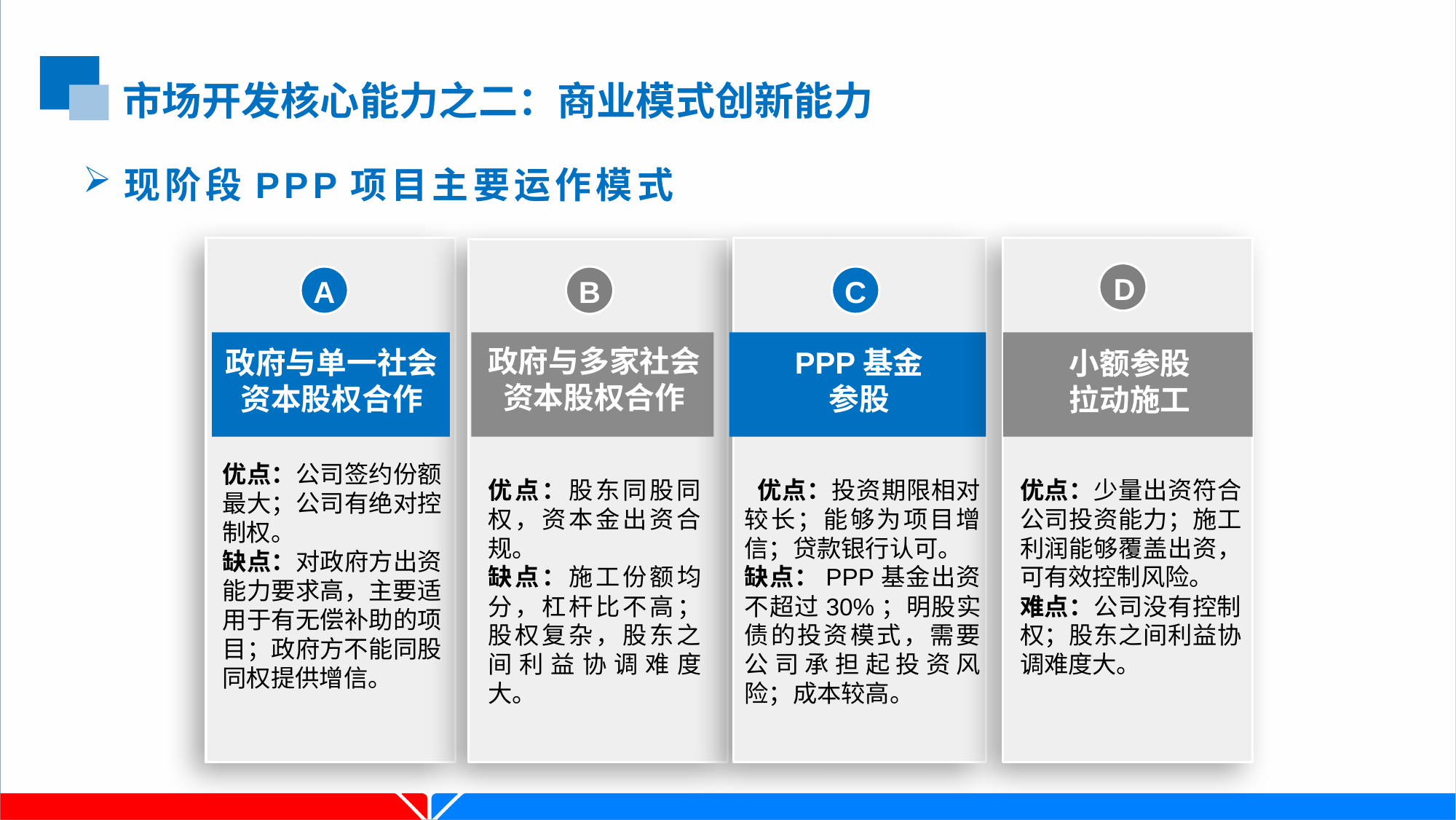

市场开发核心能力之二：商业模式创新能力

现阶段PPP项目主要运作模式

D

A
B
C

政府与多家社会
资本股权合作
政府与单一社会
资本股权合作
PPP基金
参股
小额参股
拉动施工

优点：公司签约份额最大；公司有绝对控制权。
缺点：对政府方出资能力要求高，主要适用于有无偿补助的项目；政府方不能同股同权提供增信。
优点：股东同股同权，资本金出资合规。
缺点：施工份额均分，杠杆比不高；股权复杂，股东之间利益协调难度大。
 优点：投资期限相对较长；能够为项目增信；贷款银行认可。
缺点：PPP基金出资不超过30%；明股实债的投资模式，需要公司承担起投资风险；成本较高。
优点：少量出资符合公司投资能力；施工利润能够覆盖出资，可有效控制风险。
难点：公司没有控制权；股东之间利益协调难度大。
A